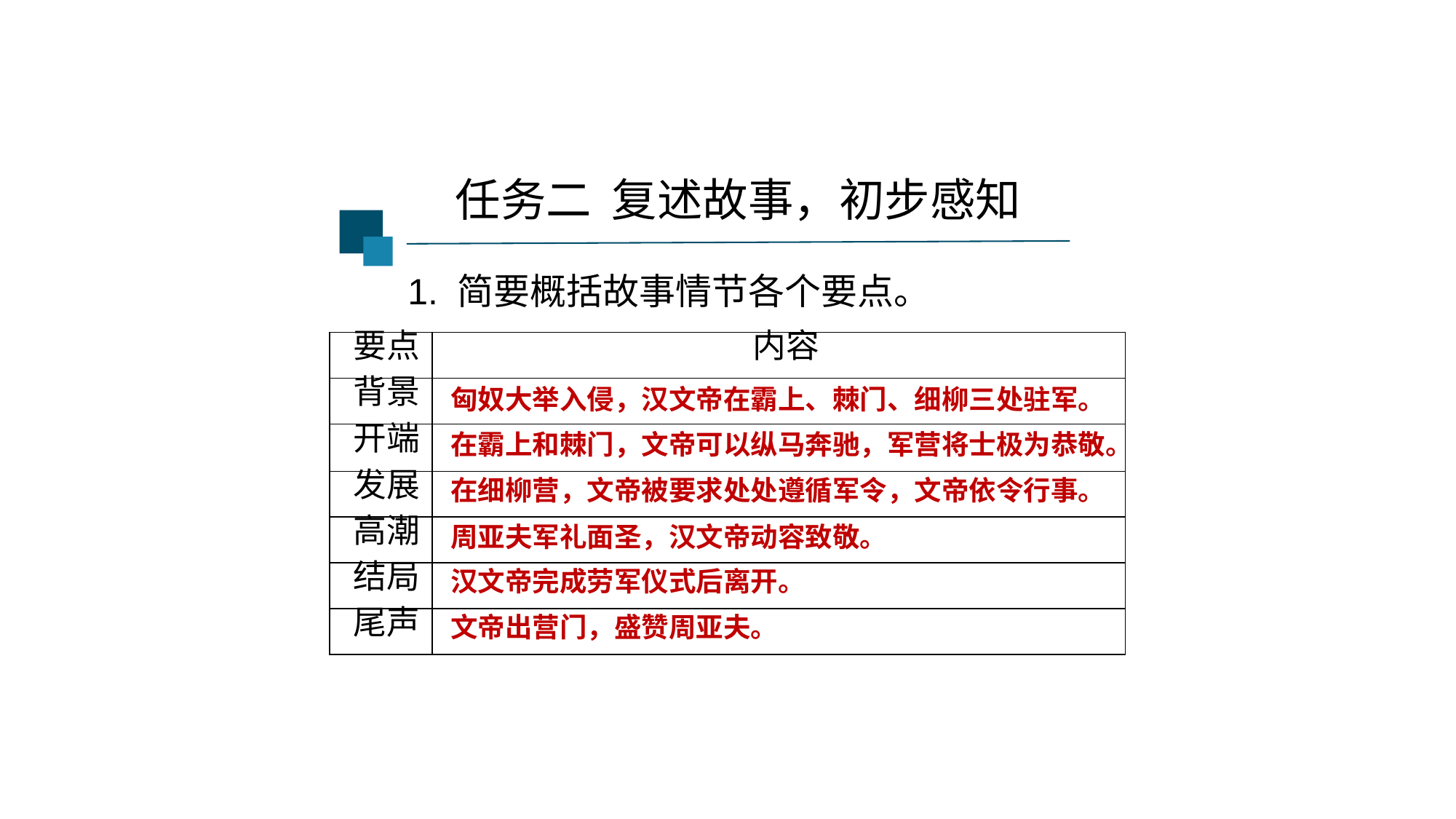

任务二  复述故事，初步感知

1. 简要概括故事情节各个要点。
| 要点 | 内容 |
| --- | --- |
| 背景 |  |
| 开端 |  |
| 发展 |  |
| 高潮 |  |
| 结局 |  |
| 尾声 |  |
匈奴大举入侵，汉文帝在霸上、棘门、细柳三处驻军。
在霸上和棘门，文帝可以纵马奔驰，军营将士极为恭敬。
在细柳营，文帝被要求处处遵循军令，文帝依令行事。
周亚夫军礼面圣，汉文帝动容致敬。
汉文帝完成劳军仪式后离开。
文帝出营门，盛赞周亚夫。